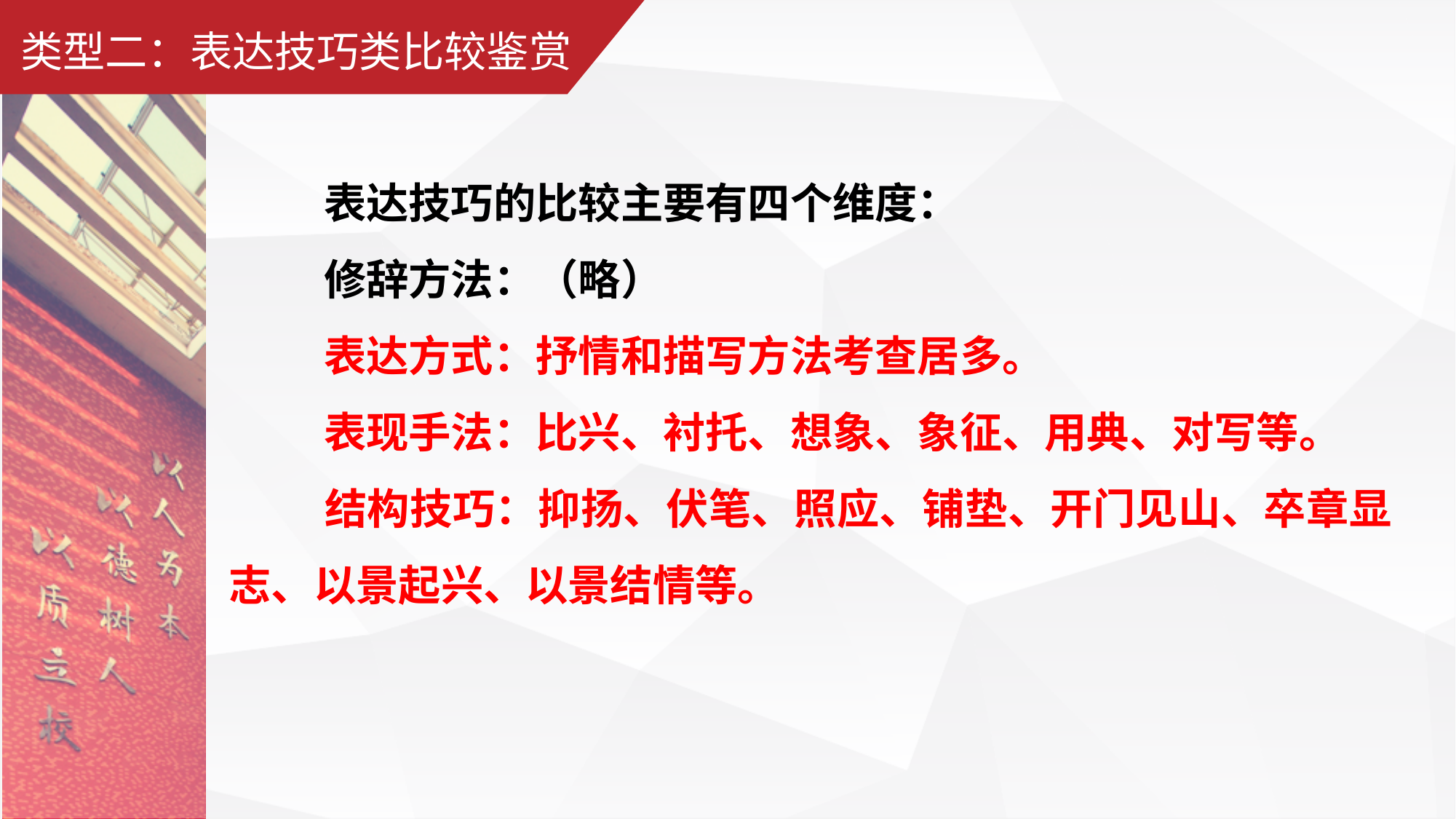

类型二：表达技巧类比较鉴赏
 表达技巧的比较主要有四个维度：
 修辞方法：（略）
 表达方式：抒情和描写方法考查居多。
 表现手法：比兴、衬托、想象、象征、用典、对写等。
 结构技巧：抑扬、伏笔、照应、铺垫、开门见山、卒章显志、以景起兴、以景结情等。